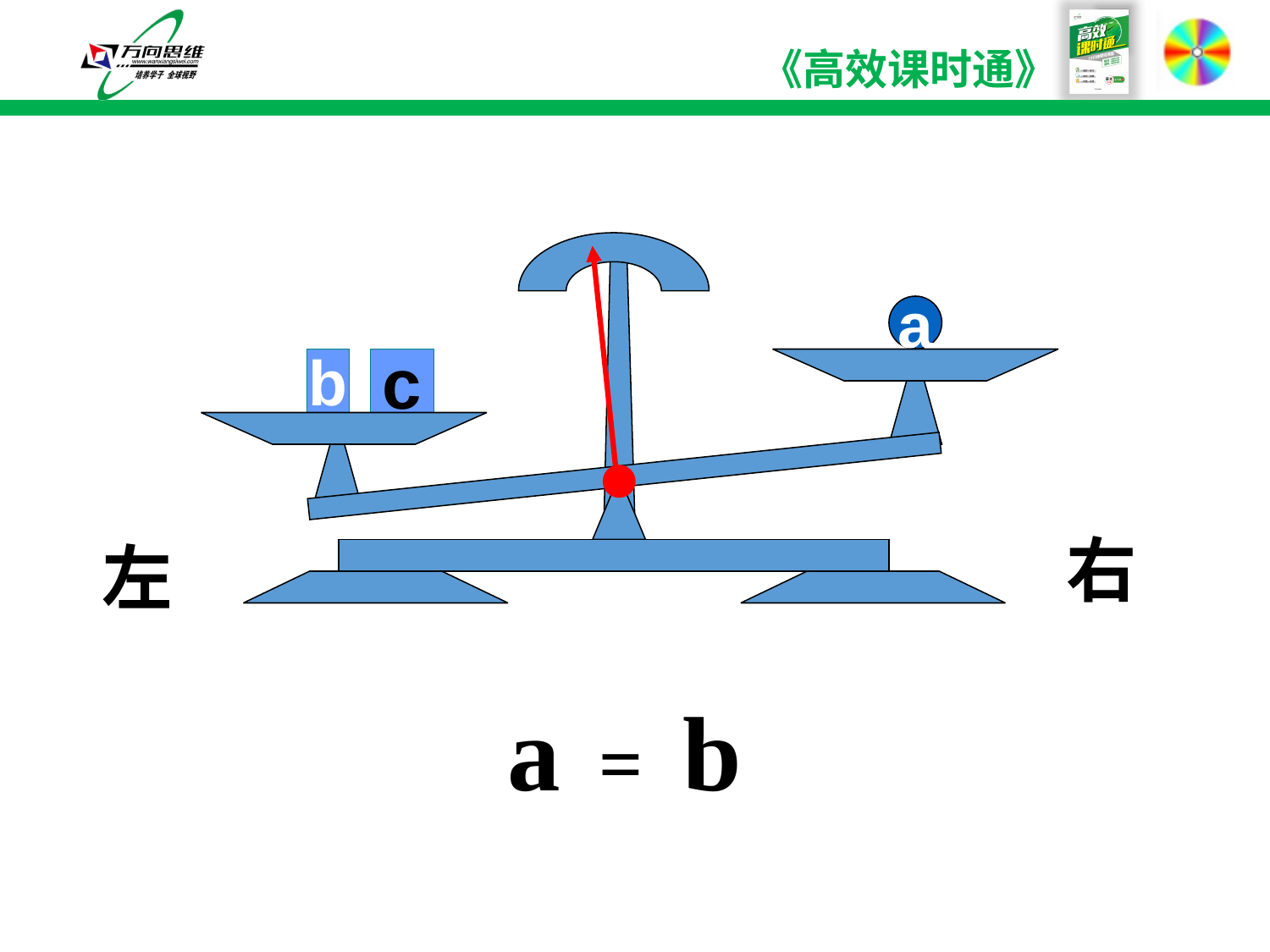

a
b
c

右
左

a  =  b